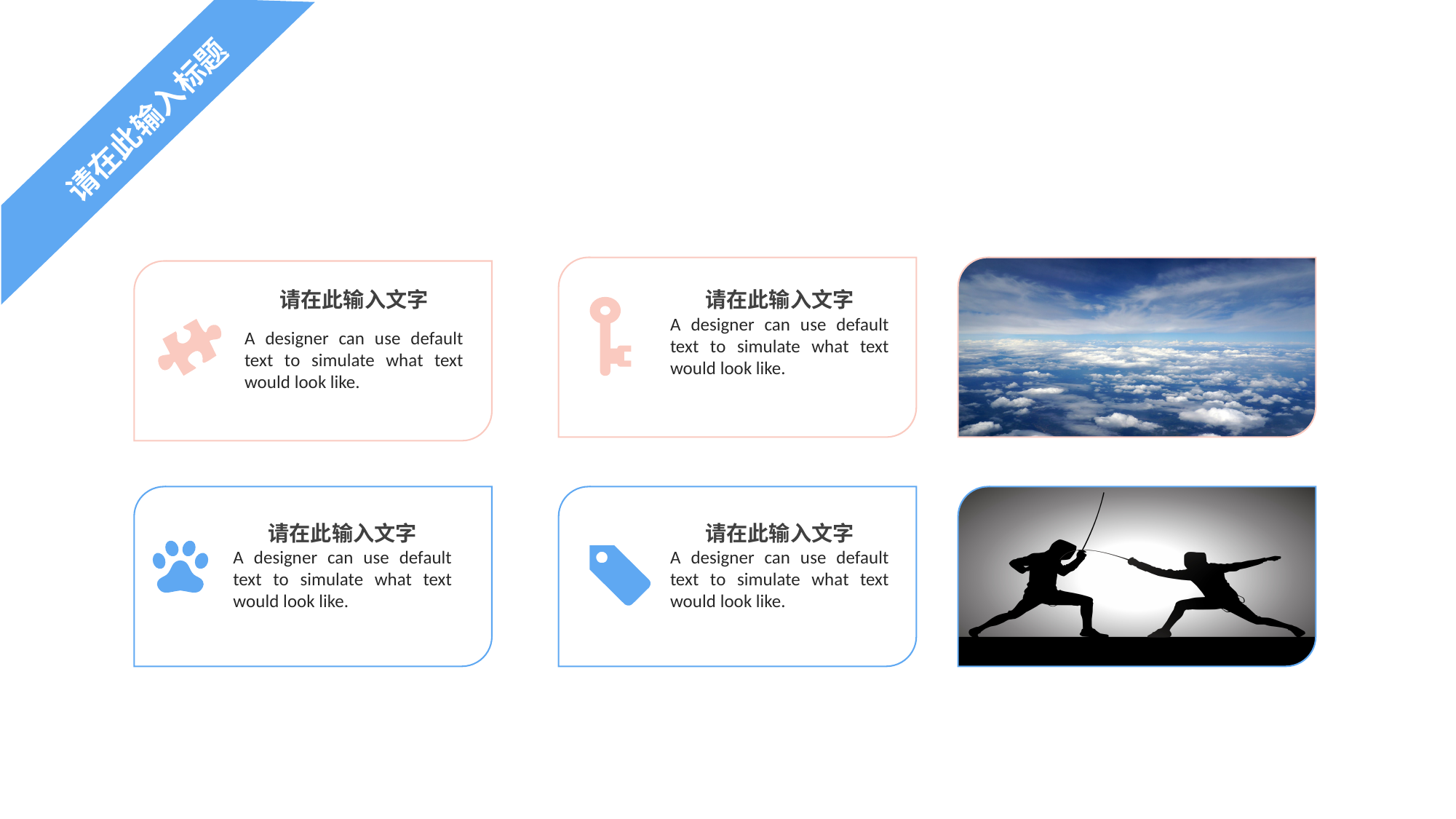

请在此输入标题

请在此输入文字
请在此输入文字

A designer can use default text to simulate what text would look like.

A designer can use default text to simulate what text would look like.

请在此输入文字
请在此输入文字

A designer can use default text to simulate what text would look like.
A designer can use default text to simulate what text would look like.